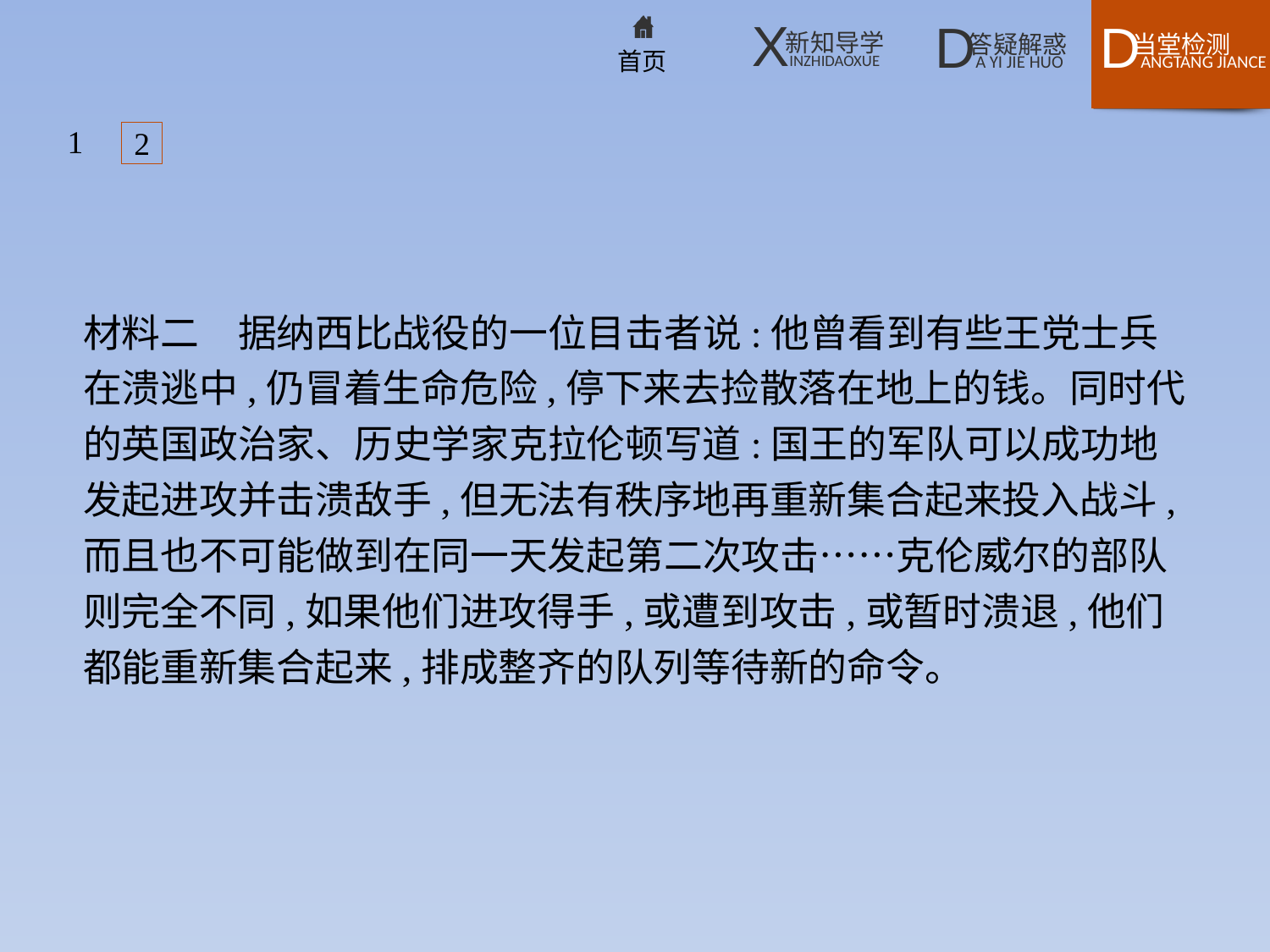

1
2
材料二　据纳西比战役的一位目击者说:他曾看到有些王党士兵在溃逃中,仍冒着生命危险,停下来去捡散落在地上的钱。同时代的英国政治家、历史学家克拉伦顿写道:国王的军队可以成功地发起进攻并击溃敌手,但无法有秩序地再重新集合起来投入战斗,而且也不可能做到在同一天发起第二次攻击……克伦威尔的部队则完全不同,如果他们进攻得手,或遭到攻击,或暂时溃退,他们都能重新集合起来,排成整齐的队列等待新的命令。